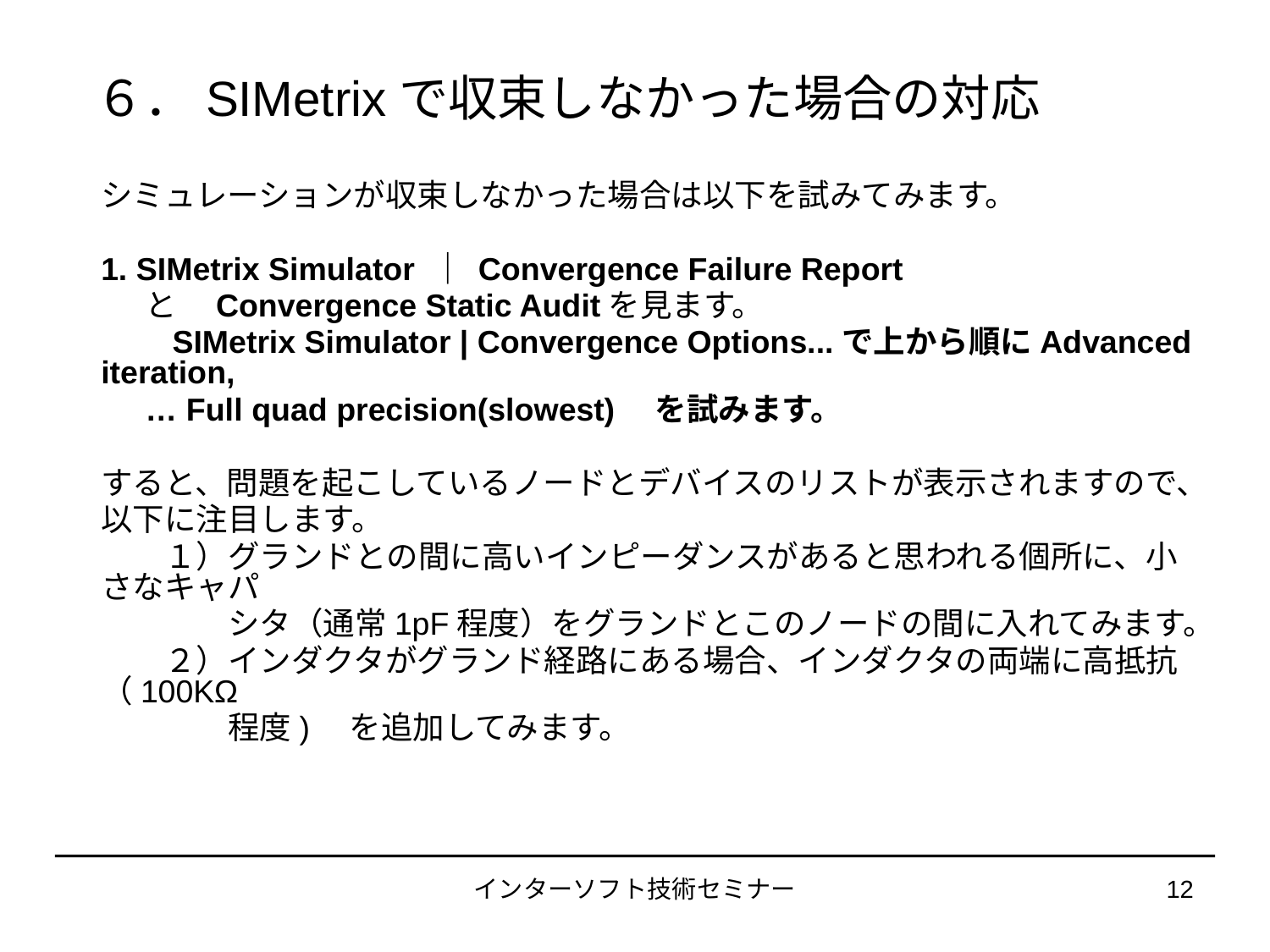

６．SIMetrixで収束しなかった場合の対応

シミュレーションが収束しなかった場合は以下を試みてみます。

1. SIMetrix Simulator ｜ Convergence Failure Report
     と　Convergence Static Auditを見ます。
　　SIMetrix Simulator | Convergence Options...で上から順にAdvanced iteration,
     … Full quad precision(slowest)　を試みます。

すると、問題を起こしているノードとデバイスのリストが表示されますので、
以下に注目します。
　　１）グランドとの間に高いインピーダンスがあると思われる個所に、小さなキャパ
　　　　シタ（通常1pF程度）をグランドとこのノードの間に入れてみます。
　　２）インダクタがグランド経路にある場合、インダクタの両端に高抵抗（100KΩ
　　　　程度)　を追加してみます。

インターソフト技術セミナー
12